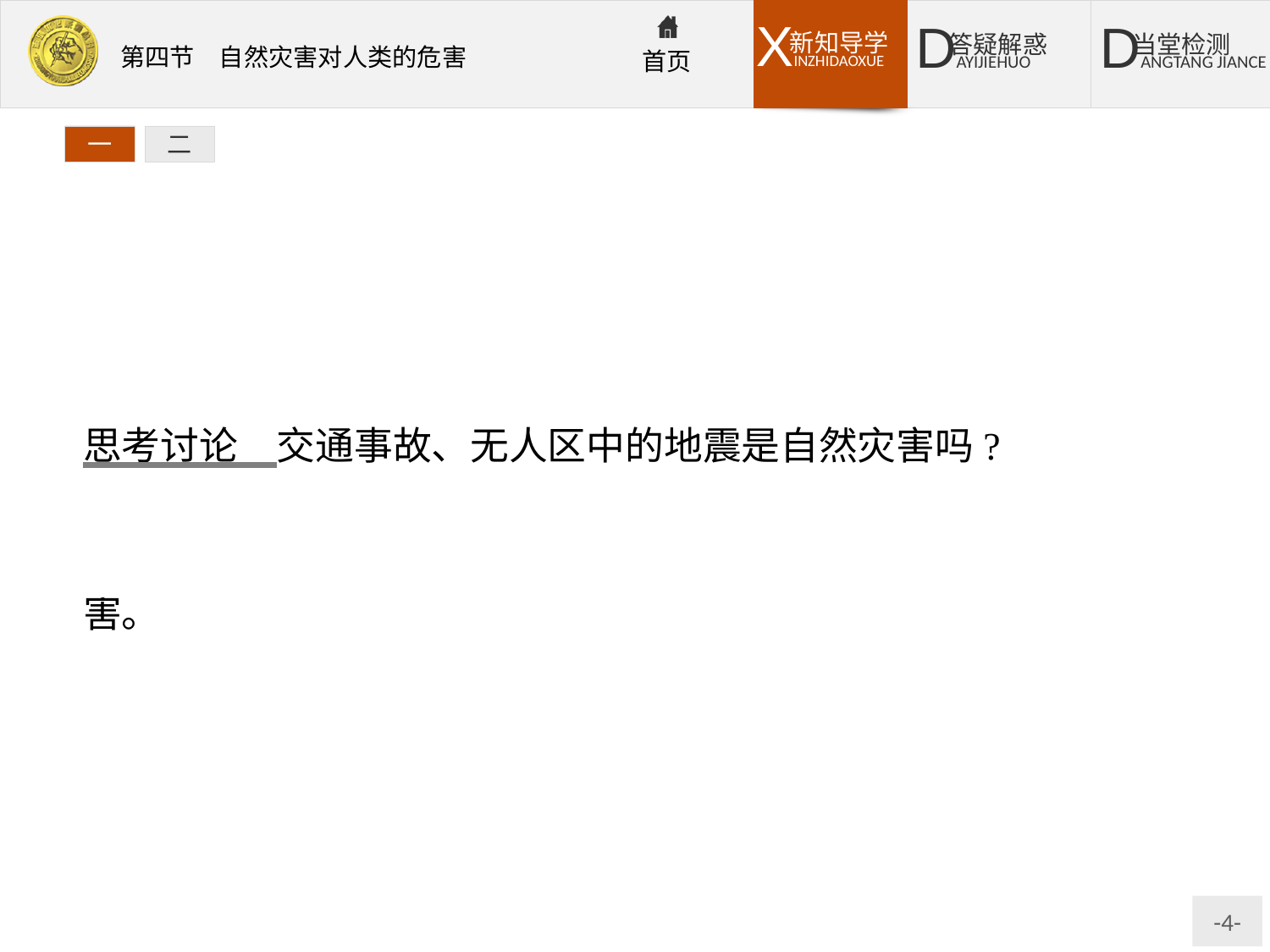

一
二
思考讨论　交通事故、无人区中的地震是自然灾害吗?
提示:交通事故不属于自然事件。无人区中的地震不具有社会危害性,没有造成人们生命和财产的损失。因此两者都不是自然灾害。